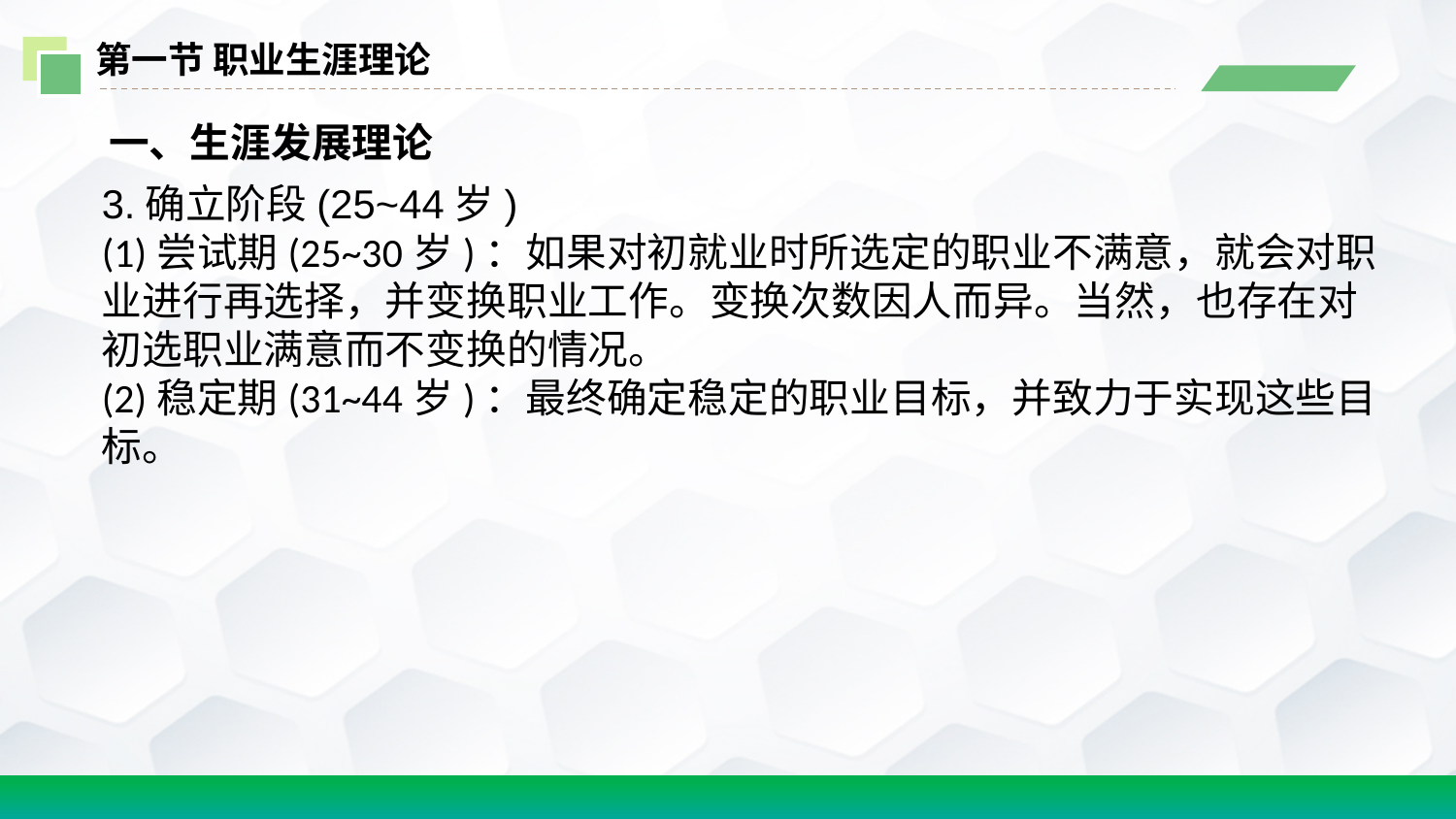

第一节 职业生涯理论
 一、生涯发展理论
3.确立阶段(25~44岁)
(1)尝试期(25~30岁)：如果对初就业时所选定的职业不满意，就会对职业进行再选择，并变换职业工作。变换次数因人而异。当然，也存在对初选职业满意而不变换的情况。
(2)稳定期(31~44岁)：最终确定稳定的职业目标，并致力于实现这些目标。